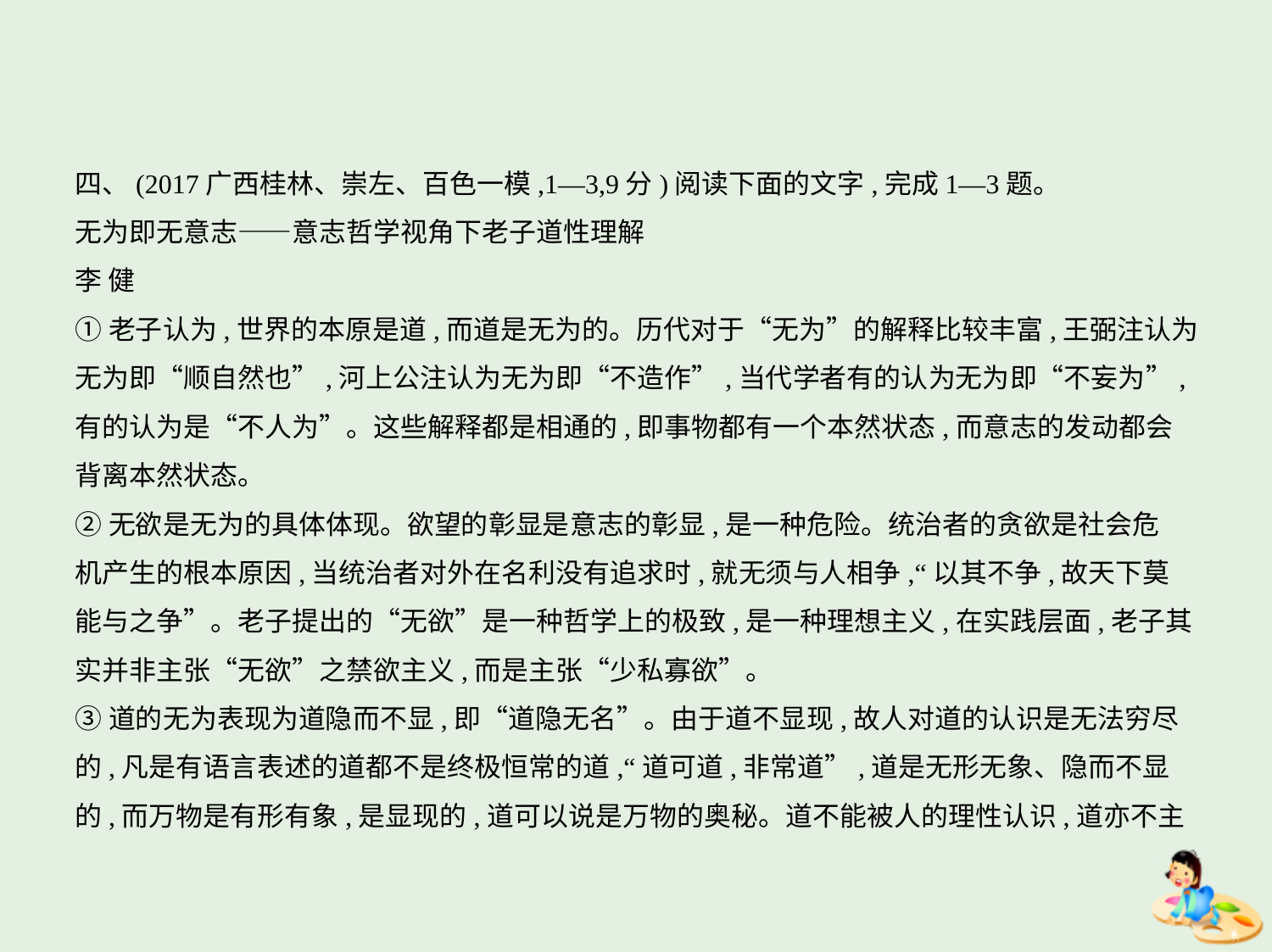

四、(2017广西桂林、崇左、百色一模,1—3,9分)阅读下面的文字,完成1—3题。
无为即无意志——意志哲学视角下老子道性理解
李 健
①老子认为,世界的本原是道,而道是无为的。历代对于“无为”的解释比较丰富,王弼注认为
无为即“顺自然也”,河上公注认为无为即“不造作”,当代学者有的认为无为即“不妄为”,
有的认为是“不人为”。这些解释都是相通的,即事物都有一个本然状态,而意志的发动都会
背离本然状态。
②无欲是无为的具体体现。欲望的彰显是意志的彰显,是一种危险。统治者的贪欲是社会危
机产生的根本原因,当统治者对外在名利没有追求时,就无须与人相争,“以其不争,故天下莫
能与之争”。老子提出的“无欲”是一种哲学上的极致,是一种理想主义,在实践层面,老子其
实并非主张“无欲”之禁欲主义,而是主张“少私寡欲”。
③道的无为表现为道隐而不显,即“道隐无名”。由于道不显现,故人对道的认识是无法穷尽
的,凡是有语言表述的道都不是终极恒常的道,“道可道,非常道”,道是无形无象、隐而不显
的,而万物是有形有象,是显现的,道可以说是万物的奥秘。道不能被人的理性认识,道亦不主